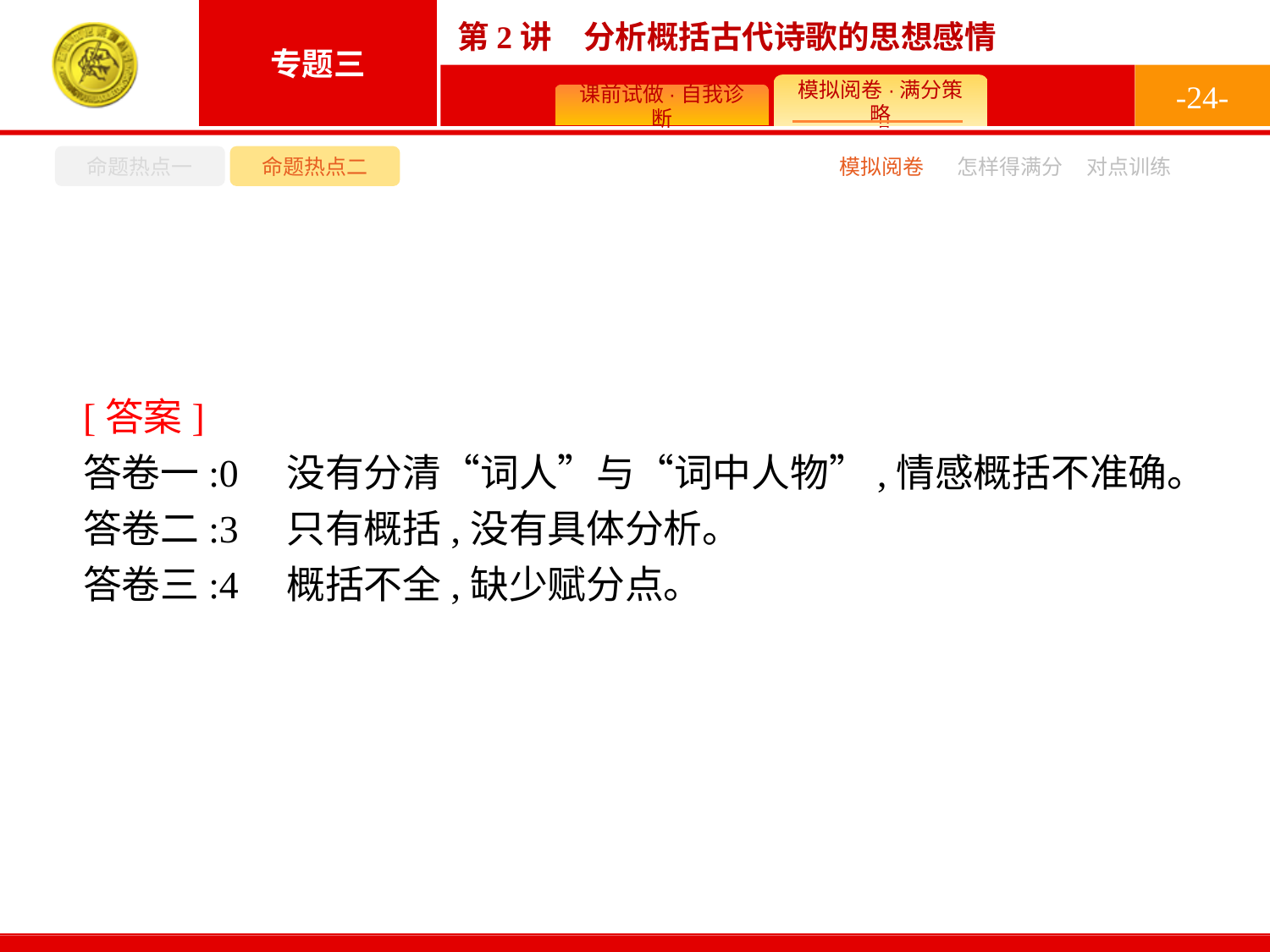

-24-
命题热点一
命题热点二
怎样得满分
模拟阅卷
对点训练
[答案]
答卷一:0　没有分清“词人”与“词中人物”,情感概括不准确。
答卷二:3　只有概括,没有具体分析。
答卷三:4　概括不全,缺少赋分点。